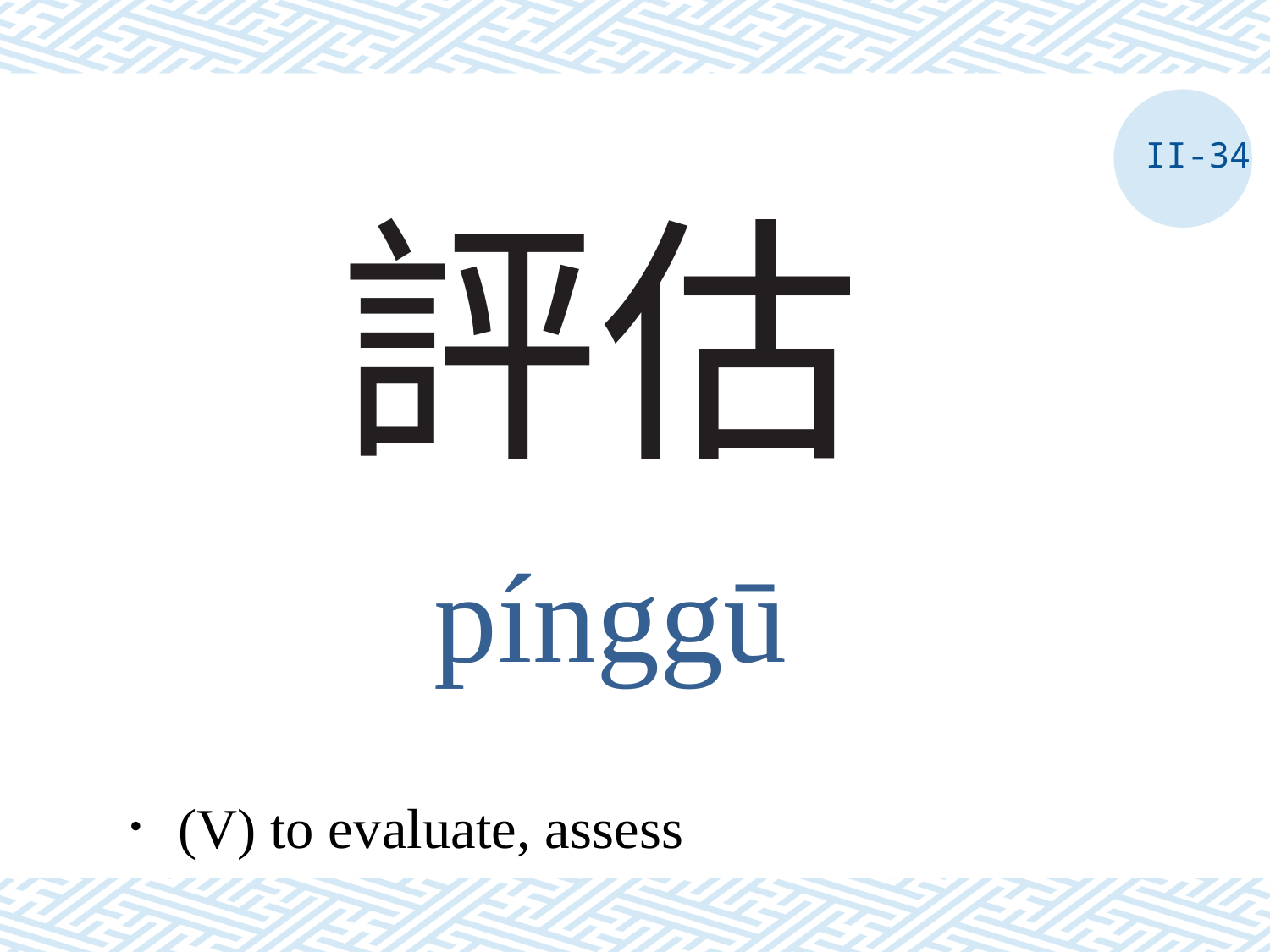

II-34

# 評估
pínggū
．(V) to evaluate, assess